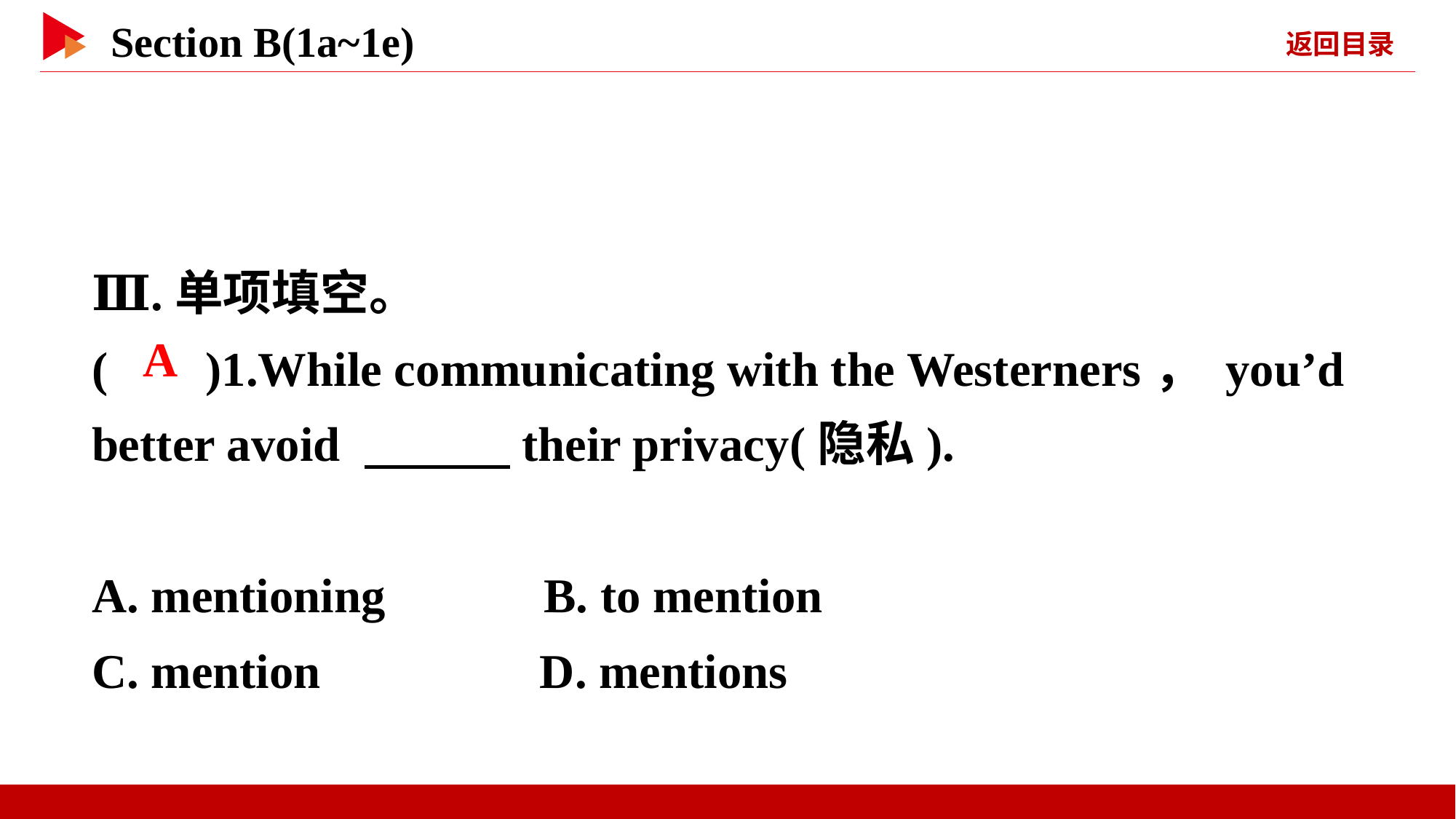

Ⅲ.单项填空。
(        )1.While communicating with the Westerners， you’d better avoid 　　　their privacy(隐私).
A. mentioning             B. to mention
C. mention                  D. mentions
   A